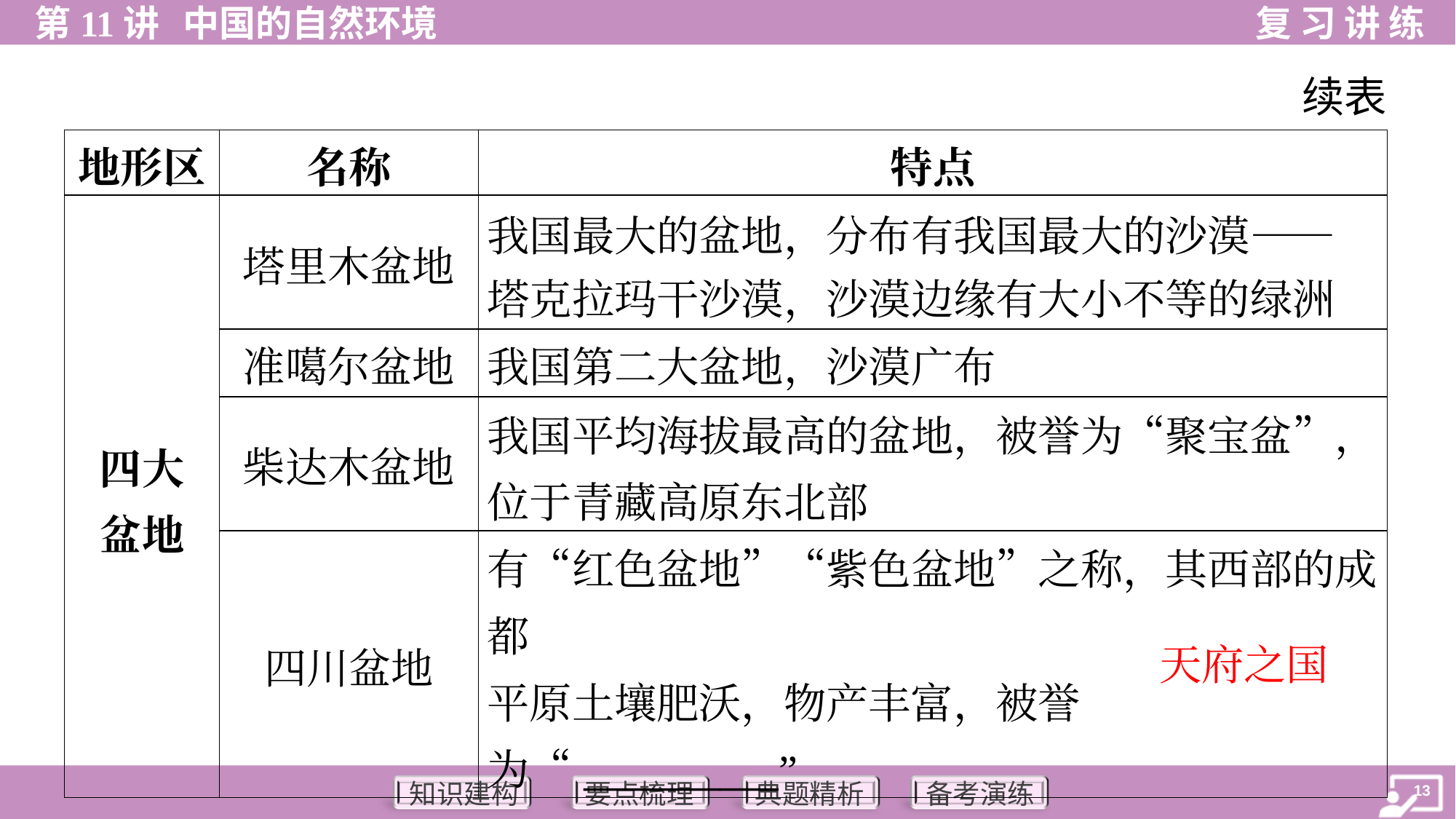

续表
| 地形区 | 名称 | 特点 |
| --- | --- | --- |
| 四大 盆地 | 塔里木盆地 | 我国最大的盆地，分布有我国最大的沙漠—— 塔克拉玛干沙漠，沙漠边缘有大小不等的绿洲 |
|  | 准噶尔盆地 | 我国第二大盆地，沙漠广布 |
|  | 柴达木盆地 | 我国平均海拔最高的盆地，被誉为“聚宝盆”，位于青藏高原东北部 |
|  | 四川盆地 | 有“红色盆地”“紫色盆地”之称，其西部的成都 平原土壤肥沃，物产丰富，被誉为“\_\_\_\_\_\_\_\_\_\_” |
天府之国